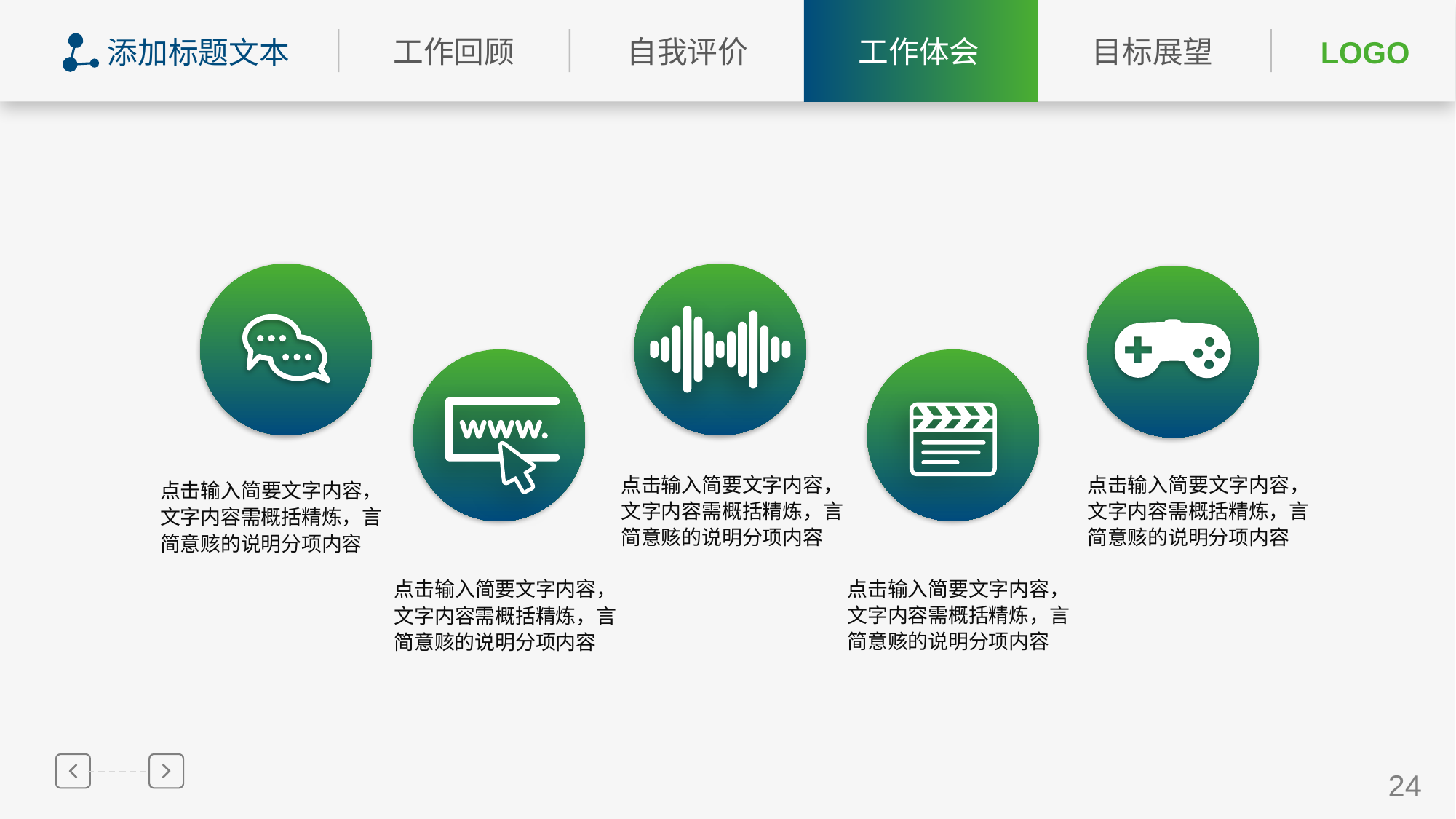

添加标题文本

点击输入简要文字内容，文字内容需概括精炼，言简意赅的说明分项内容
点击输入简要文字内容，文字内容需概括精炼，言简意赅的说明分项内容
点击输入简要文字内容，文字内容需概括精炼，言简意赅的说明分项内容
点击输入简要文字内容，文字内容需概括精炼，言简意赅的说明分项内容
点击输入简要文字内容，文字内容需概括精炼，言简意赅的说明分项内容